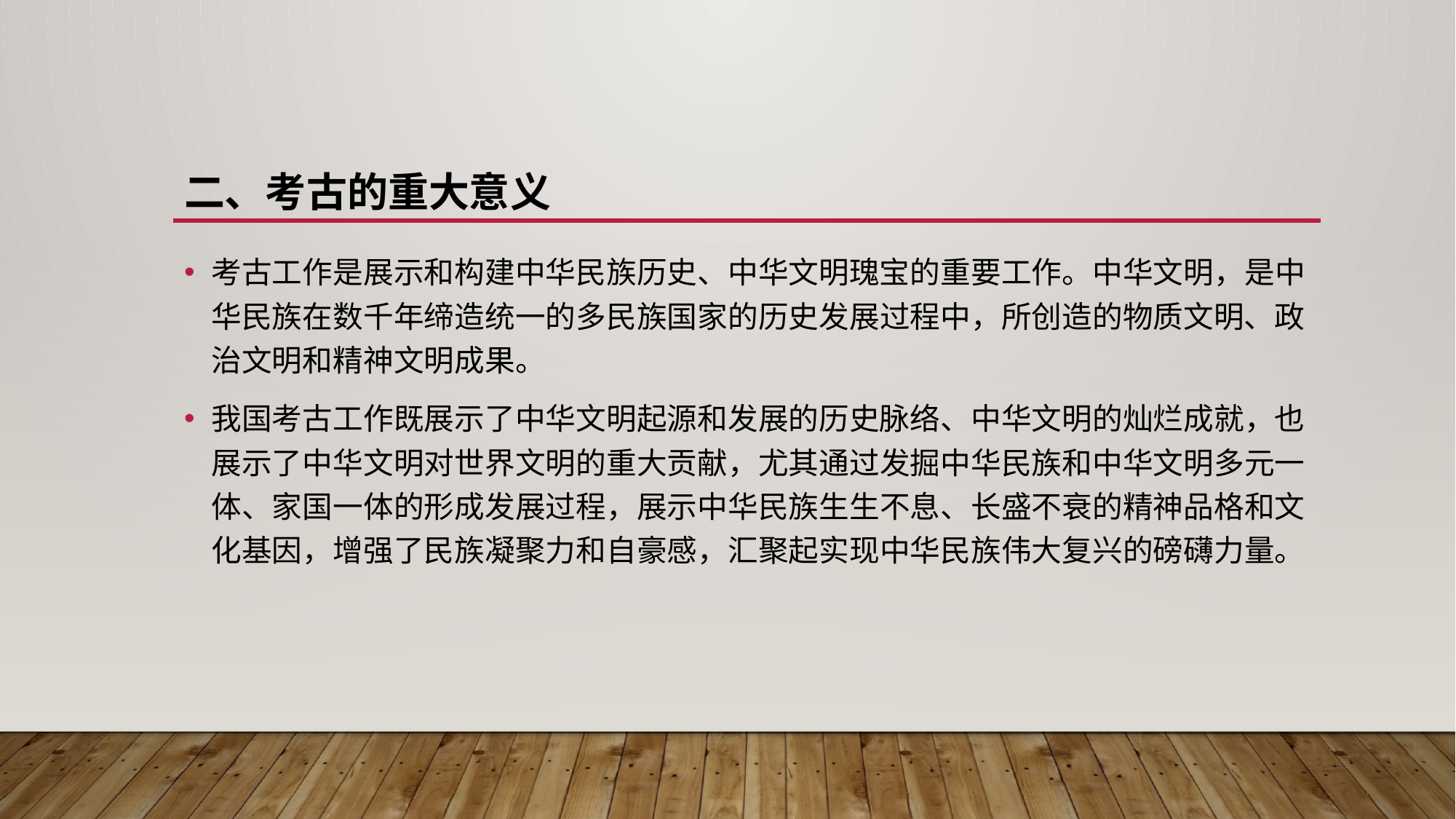

# 二、考古的重大意义
考古工作是展示和构建中华民族历史、中华文明瑰宝的重要工作。中华文明，是中华民族在数千年缔造统一的多民族国家的历史发展过程中，所创造的物质文明、政治文明和精神文明成果。
我国考古工作既展示了中华文明起源和发展的历史脉络、中华文明的灿烂成就，也展示了中华文明对世界文明的重大贡献，尤其通过发掘中华民族和中华文明多元一体、家国一体的形成发展过程，展示中华民族生生不息、长盛不衰的精神品格和文化基因，增强了民族凝聚力和自豪感，汇聚起实现中华民族伟大复兴的磅礴力量。